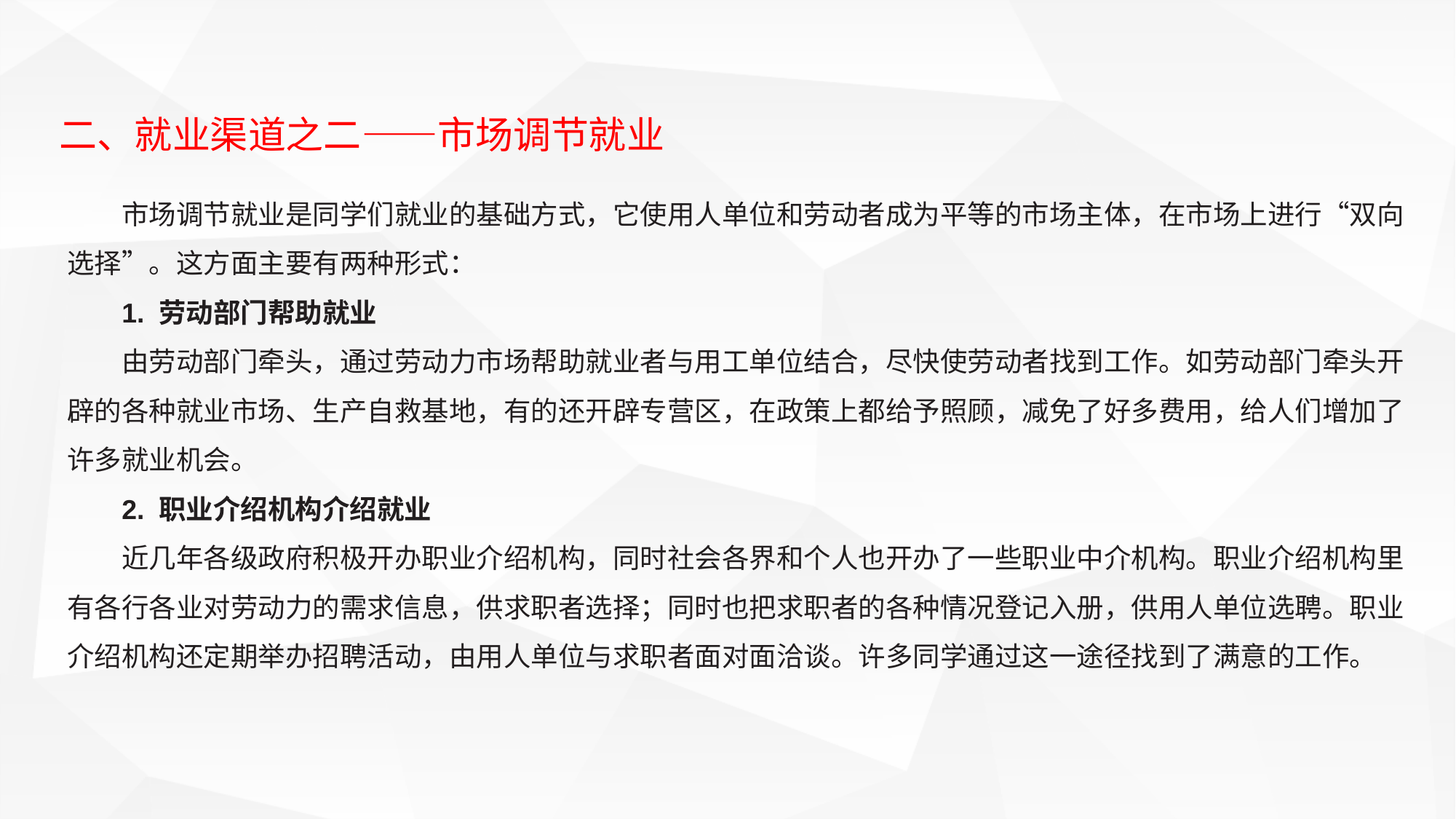

二、就业渠道之二——市场调节就业
市场调节就业是同学们就业的基础方式，它使用人单位和劳动者成为平等的市场主体，在市场上进行“双向选择”。这方面主要有两种形式：
1. 劳动部门帮助就业
由劳动部门牵头，通过劳动力市场帮助就业者与用工单位结合，尽快使劳动者找到工作。如劳动部门牵头开辟的各种就业市场、生产自救基地，有的还开辟专营区，在政策上都给予照顾，减免了好多费用，给人们增加了许多就业机会。
2. 职业介绍机构介绍就业
近几年各级政府积极开办职业介绍机构，同时社会各界和个人也开办了一些职业中介机构。职业介绍机构里有各行各业对劳动力的需求信息，供求职者选择；同时也把求职者的各种情况登记入册，供用人单位选聘。职业介绍机构还定期举办招聘活动，由用人单位与求职者面对面洽谈。许多同学通过这一途径找到了满意的工作。